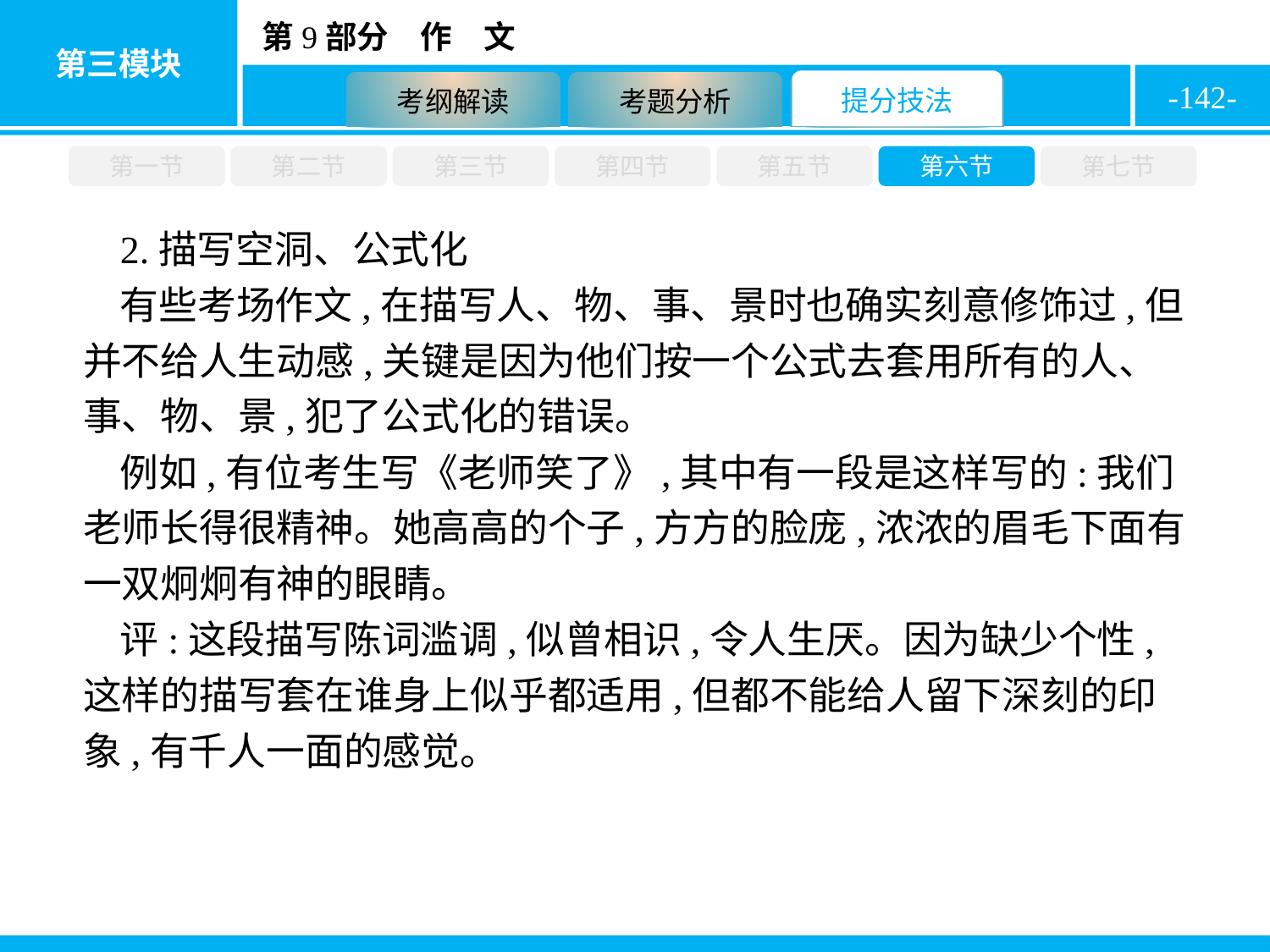

-142-
第一节
第二节
第三节
第四节
第五节
第六节
第七节
2.描写空洞、公式化
有些考场作文,在描写人、物、事、景时也确实刻意修饰过,但并不给人生动感,关键是因为他们按一个公式去套用所有的人、事、物、景,犯了公式化的错误。
例如,有位考生写《老师笑了》,其中有一段是这样写的:我们老师长得很精神。她高高的个子,方方的脸庞,浓浓的眉毛下面有一双炯炯有神的眼睛。
评:这段描写陈词滥调,似曾相识,令人生厌。因为缺少个性,这样的描写套在谁身上似乎都适用,但都不能给人留下深刻的印象,有千人一面的感觉。